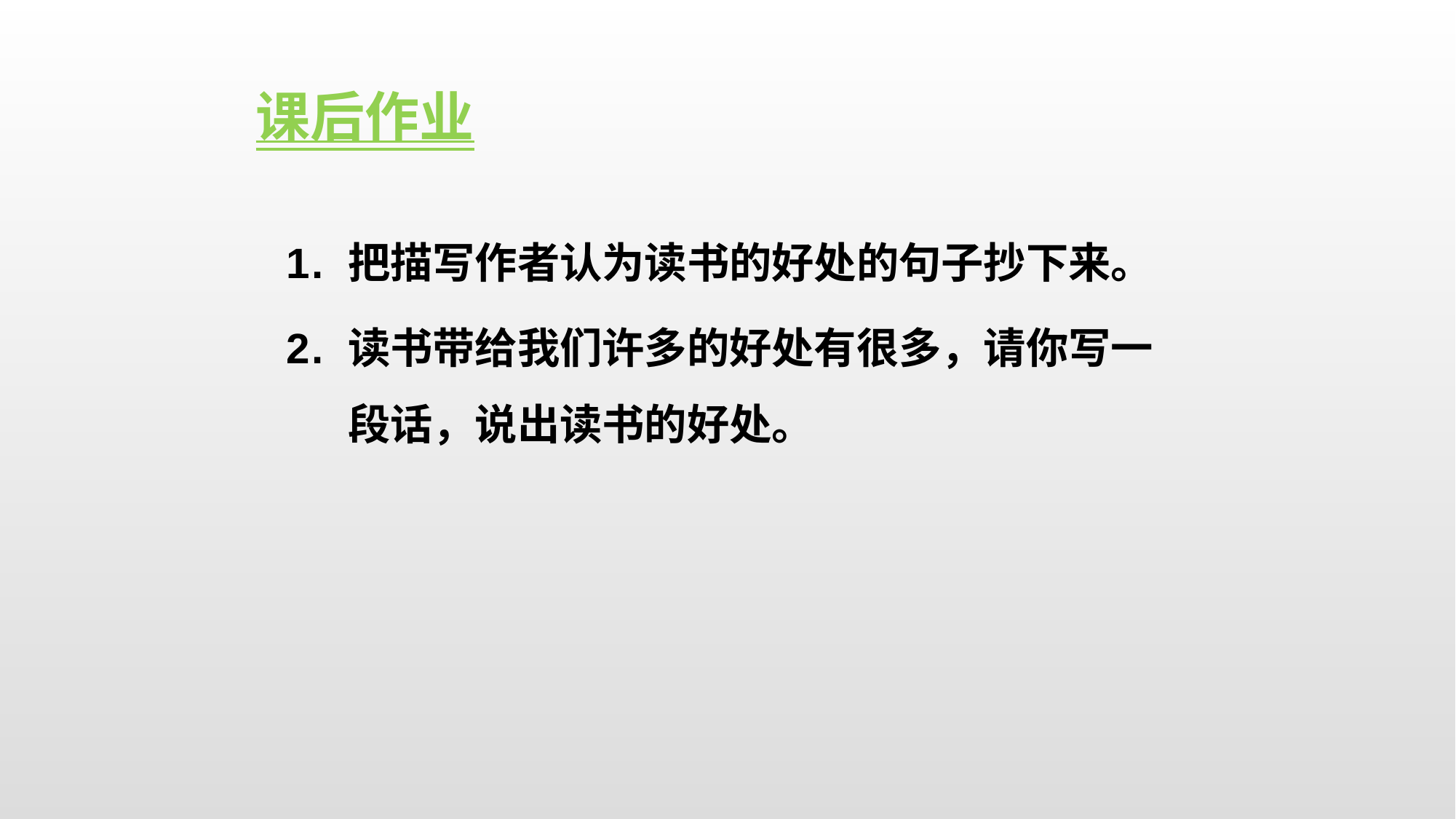

课后作业
把描写作者认为读书的好处的句子抄下来。
读书带给我们许多的好处有很多，请你写一段话，说出读书的好处。